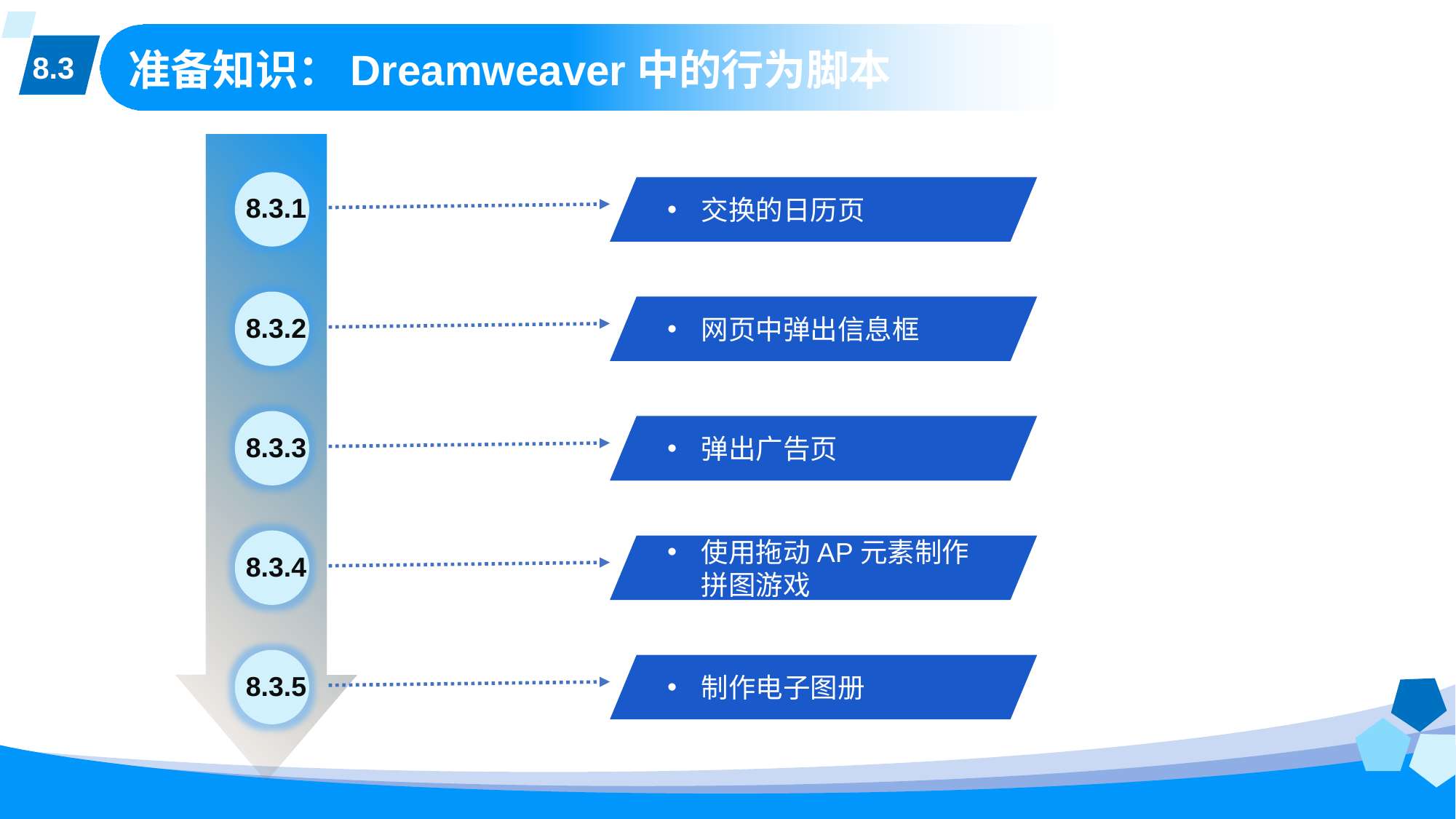

8.3
# 准备知识：Dreamweaver中的行为脚本

8.3.1
交换的日历页

8.3.2
网页中弹出信息框

8.3.3
弹出广告页

8.3.4
使用拖动AP元素制作拼图游戏

8.3.5
制作电子图册